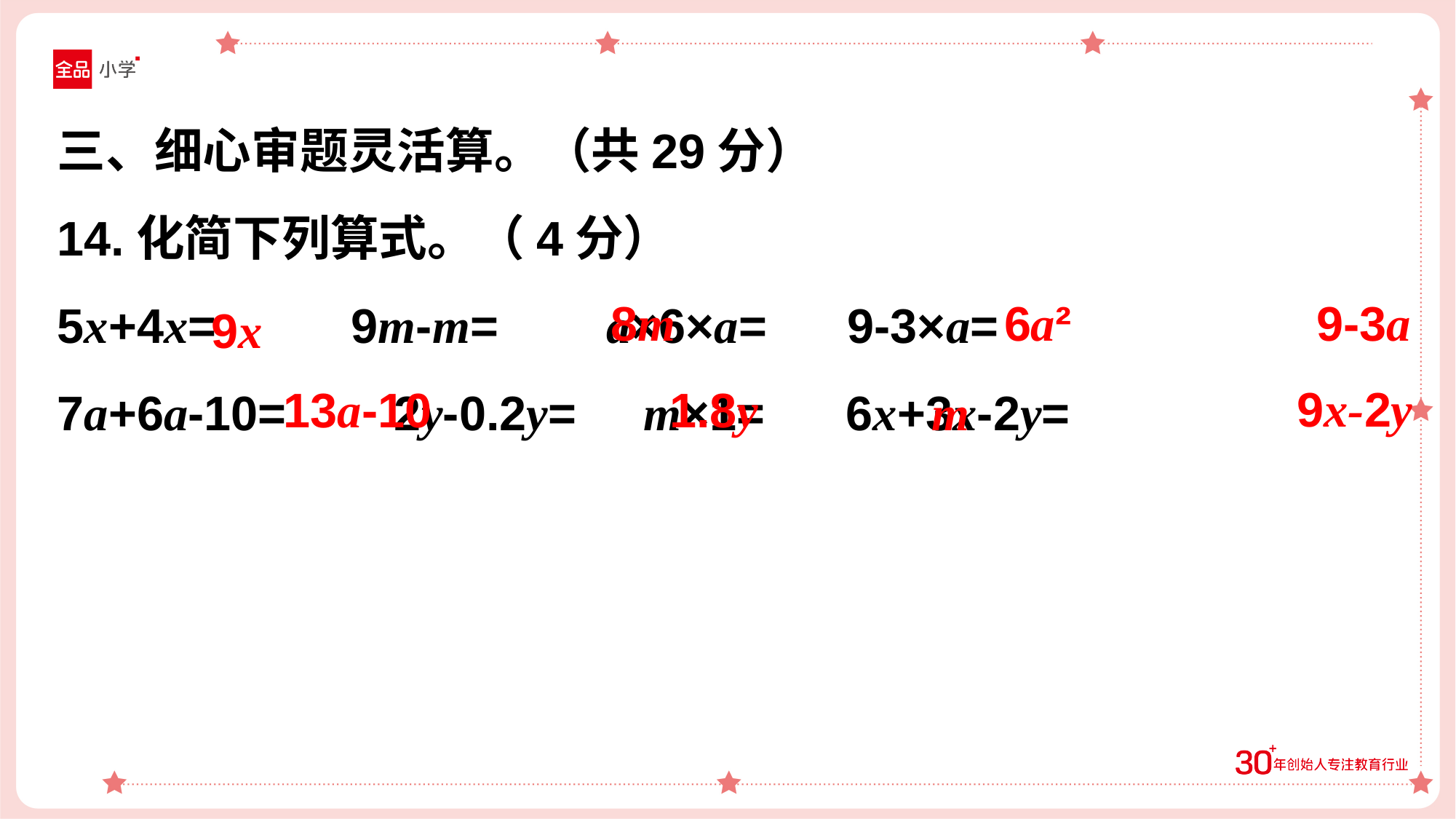

三、细心审题灵活算。（共29分）
14.化简下列算式。（4分）
5x+4x=          9m-m=        a×6×a=      9-3×a=
7a+6a-10=        2y-0.2y=     m×1=      6x+3x-2y=
8m
6a²
9-3a
9x
9x-2y
13a-10
1.8y
m